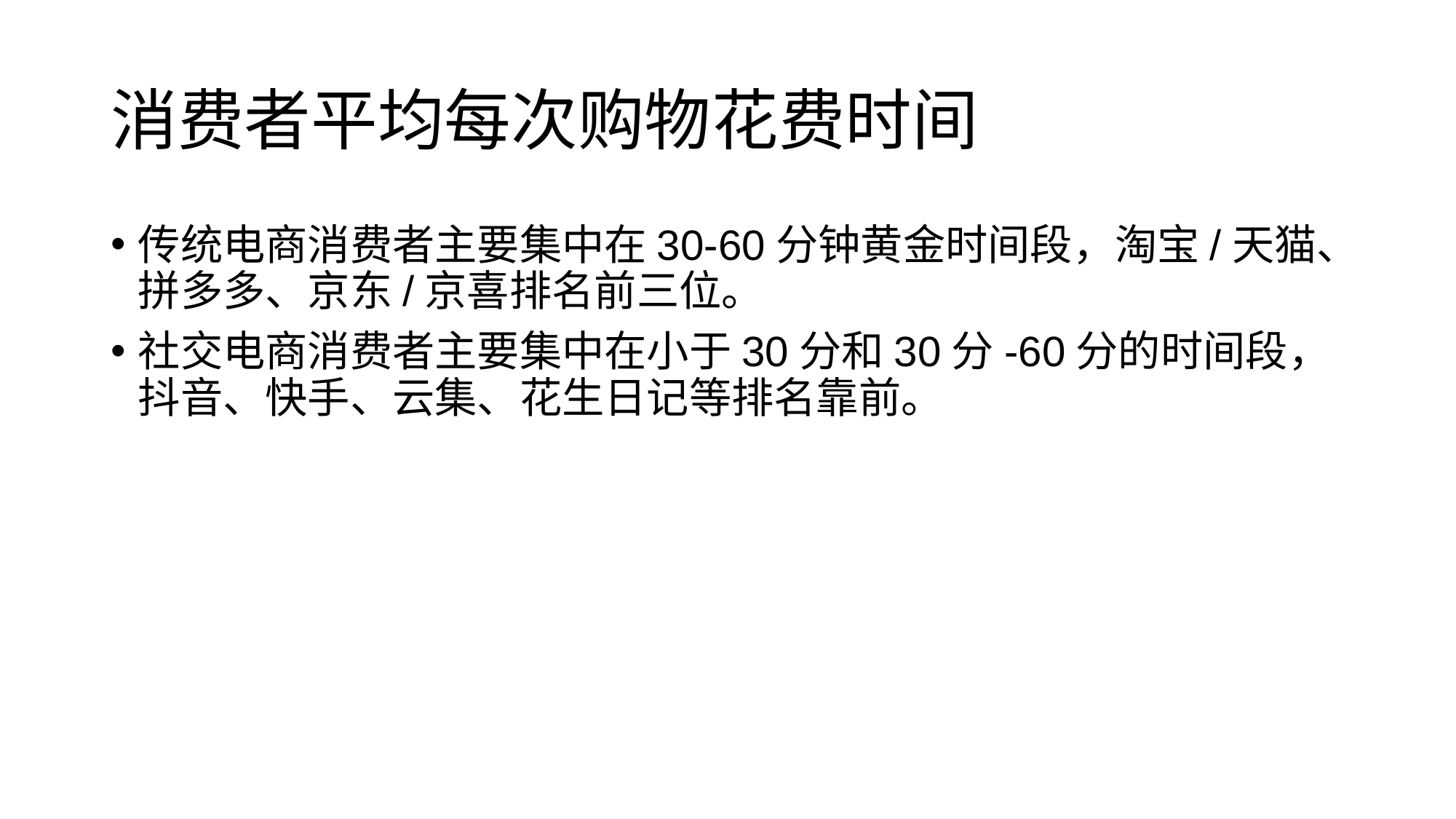

# 消费者平均每次购物花费时间
传统电商消费者主要集中在30-60分钟黄金时间段，淘宝/天猫、拼多多、京东/京喜排名前三位。
社交电商消费者主要集中在小于30分和30分-60分的时间段，抖音、快手、云集、花生日记等排名靠前。